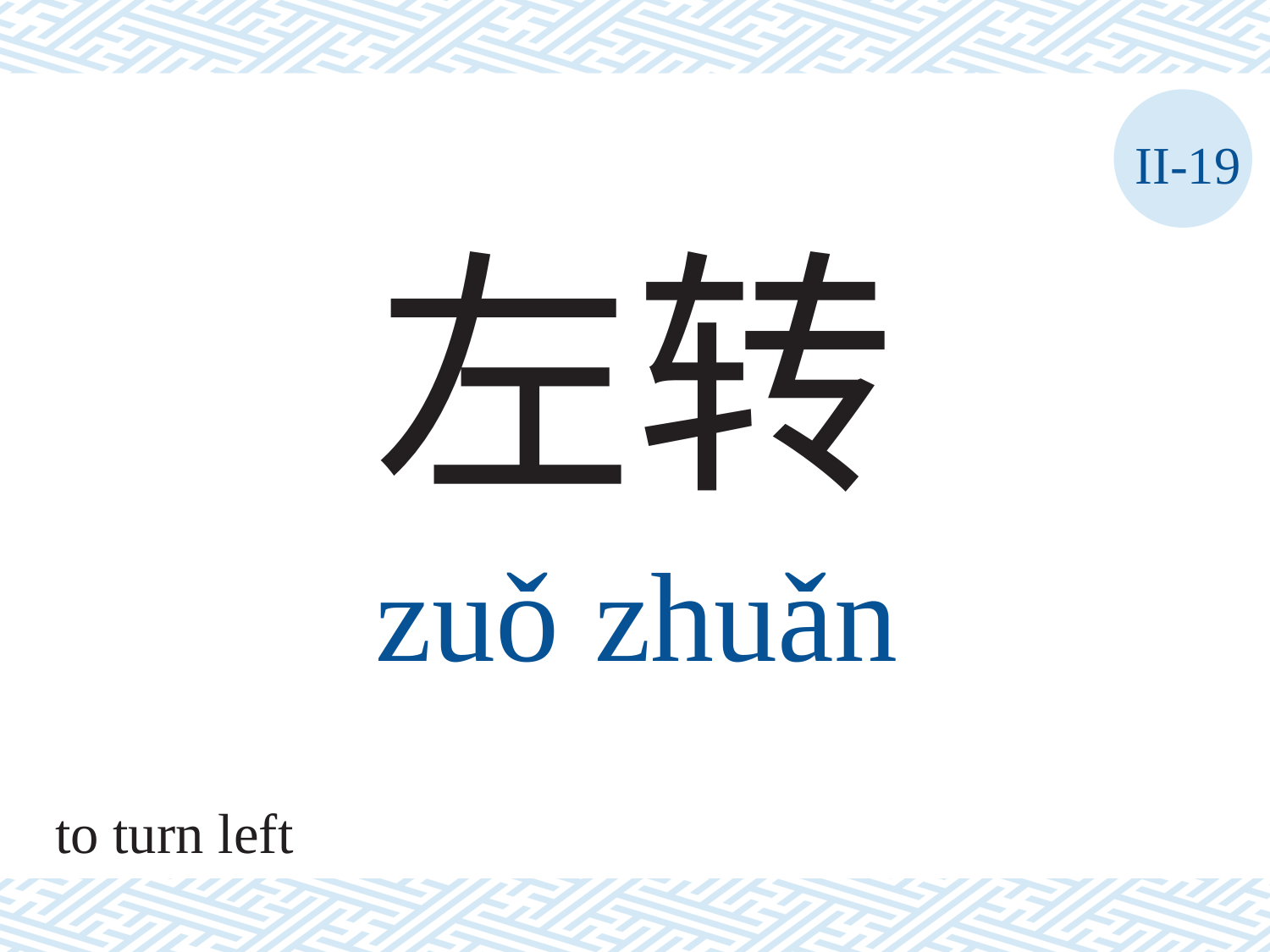

II-19
左转
zuǒ	zhuǎn
to turn left